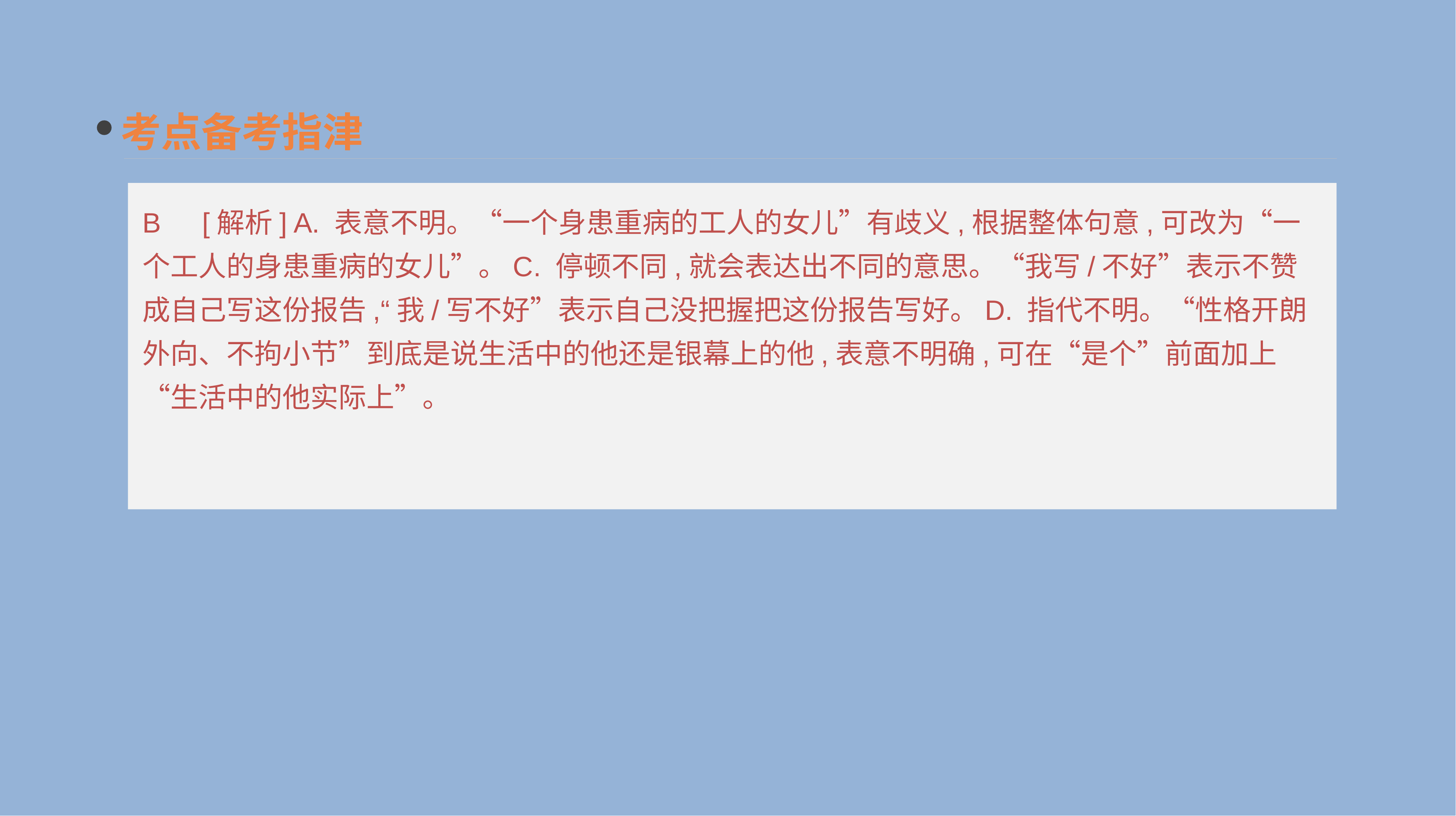

考点备考指津

B　[解析] A. 表意不明。“一个身患重病的工人的女儿”有歧义,根据整体句意,可改为“一个工人的身患重病的女儿”。C. 停顿不同,就会表达出不同的意思。“我写/不好”表示不赞成自己写这份报告,“我/写不好”表示自己没把握把这份报告写好。D. 指代不明。“性格开朗外向、不拘小节”到底是说生活中的他还是银幕上的他,表意不明确,可在“是个”前面加上“生活中的他实际上”。